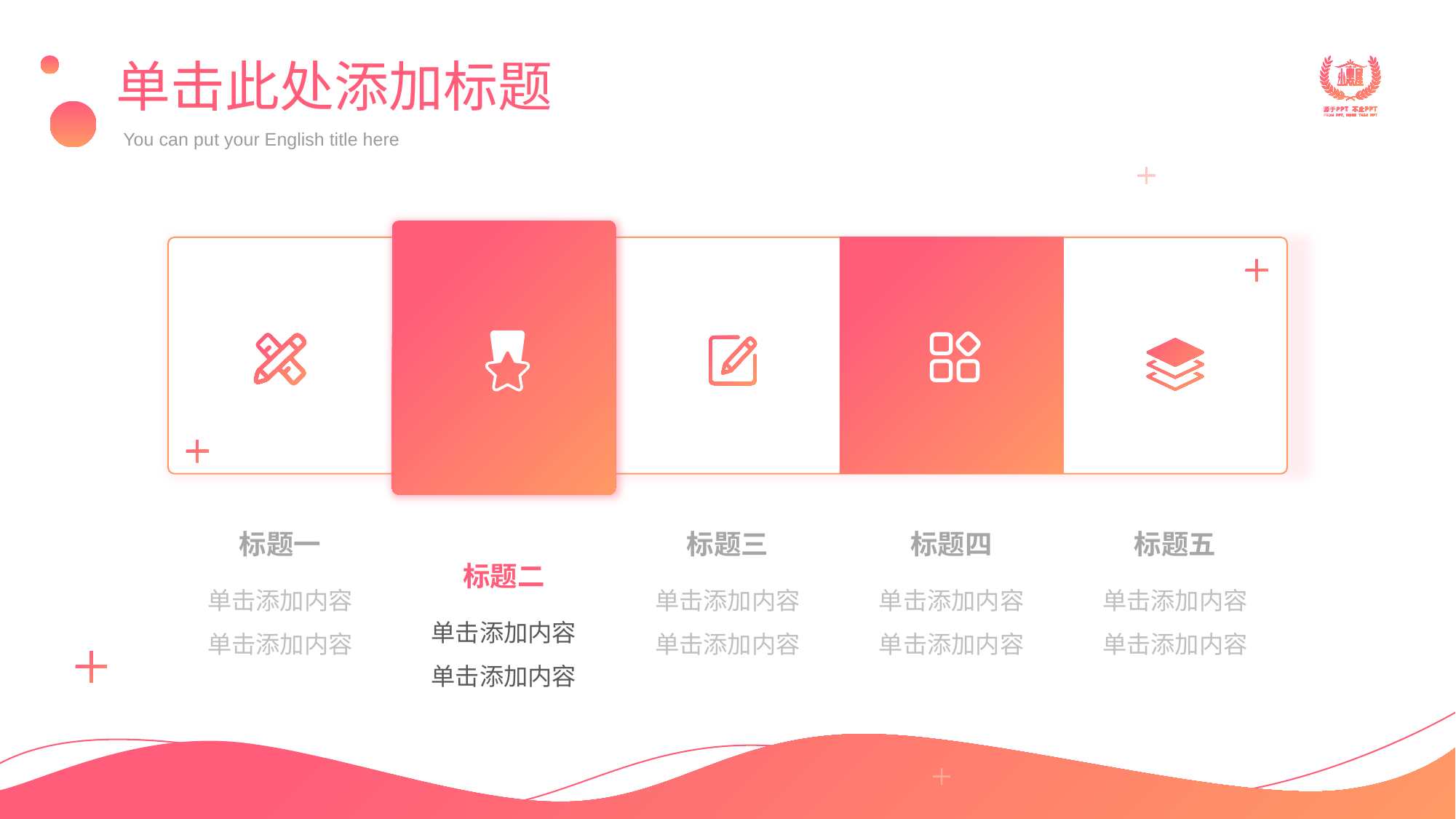

# 单击此处添加标题
You can put your English title here

标题一
单击添加内容
单击添加内容
标题三
单击添加内容
单击添加内容
标题四
单击添加内容
单击添加内容
标题五
单击添加内容
单击添加内容
标题二
单击添加内容
单击添加内容